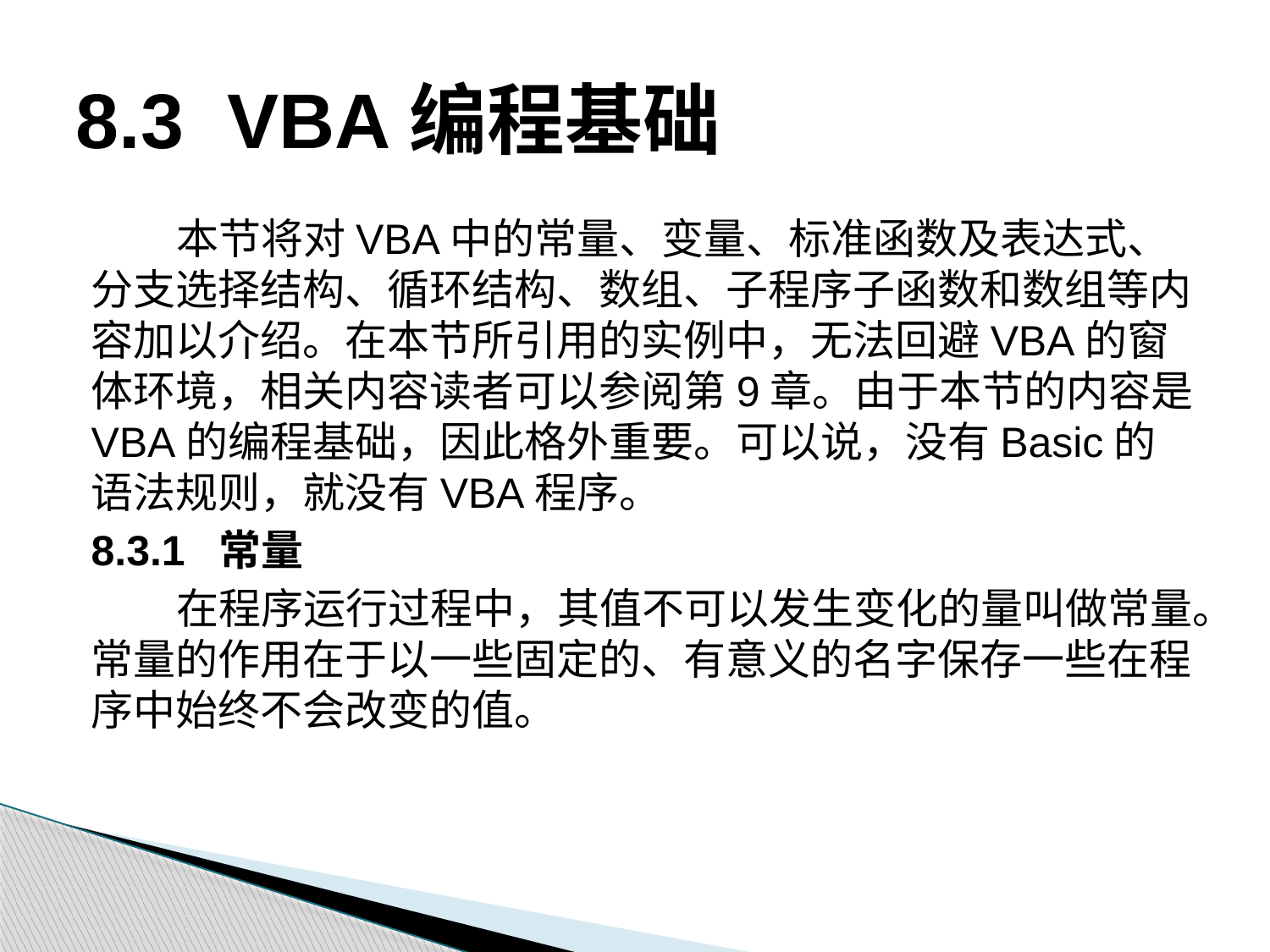

# 8.3  VBA编程基础
本节将对VBA中的常量、变量、标准函数及表达式、分支选择结构、循环结构、数组、子程序子函数和数组等内容加以介绍。在本节所引用的实例中，无法回避VBA的窗体环境，相关内容读者可以参阅第9章。由于本节的内容是VBA的编程基础，因此格外重要。可以说，没有Basic的语法规则，就没有VBA程序。
8.3.1  常量
在程序运行过程中，其值不可以发生变化的量叫做常量。常量的作用在于以一些固定的、有意义的名字保存一些在程序中始终不会改变的值。